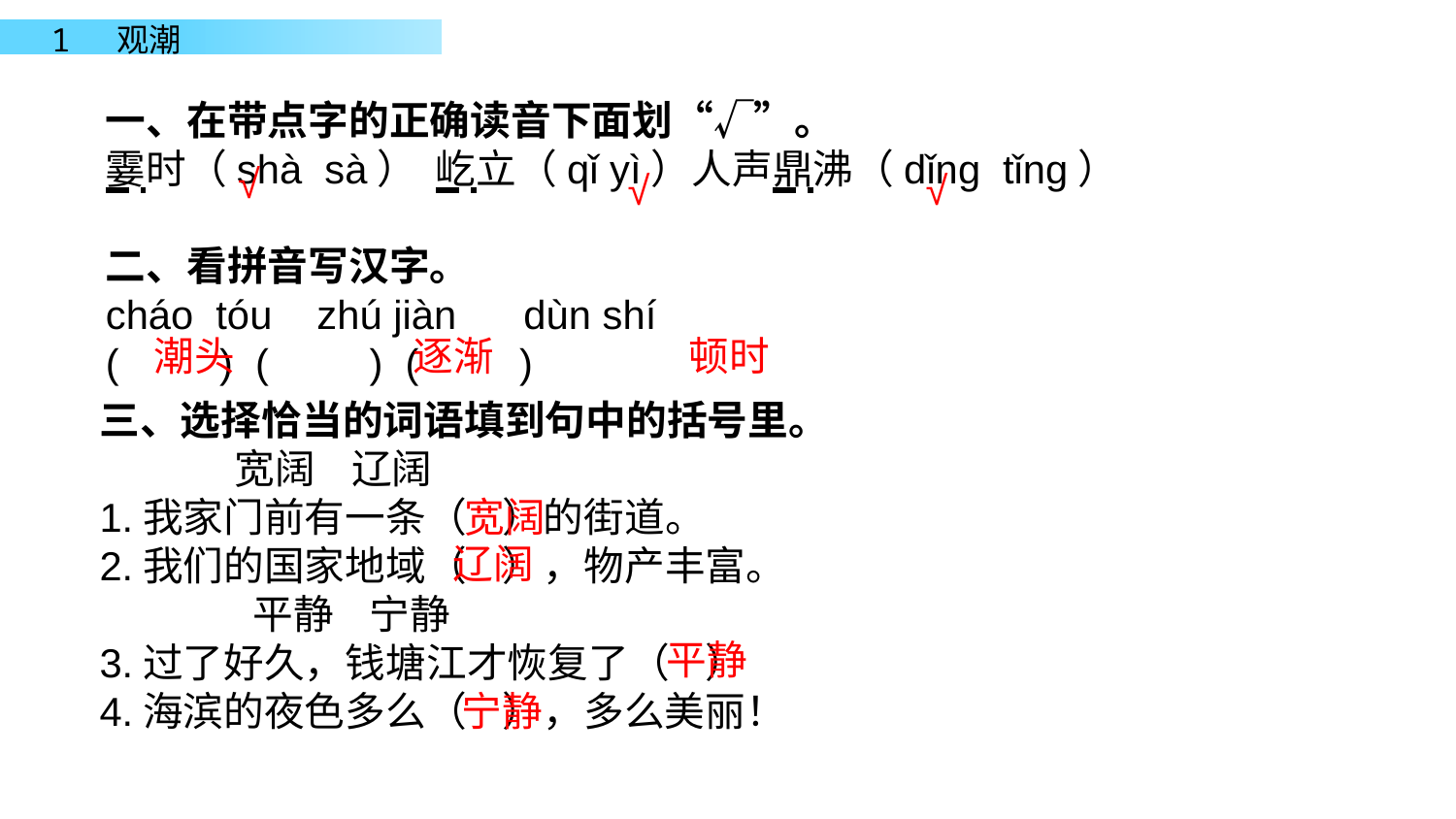

一、在带点字的正确读音下面划“√”。
霎时（shà  sà）  屹立（qǐ yì）人声鼎沸（dǐnɡ  tǐnɡ）

二、看拼音写汉字。
cháo  tóu    zhú jiàn      dùn shí
(         )  (         )  (         )
√
√
√
潮头
顿时
逐渐
三、选择恰当的词语填到句中的括号里。
              宽阔    辽阔
1.我家门前有一条（    ）的街道。
2.我们的国家地域（    ），物产丰富。
                平静    宁静
3.过了好久，钱塘江才恢复了（    ）
4.海滨的夜色多么（    ），多么美丽！
宽阔
辽阔
平静
宁静